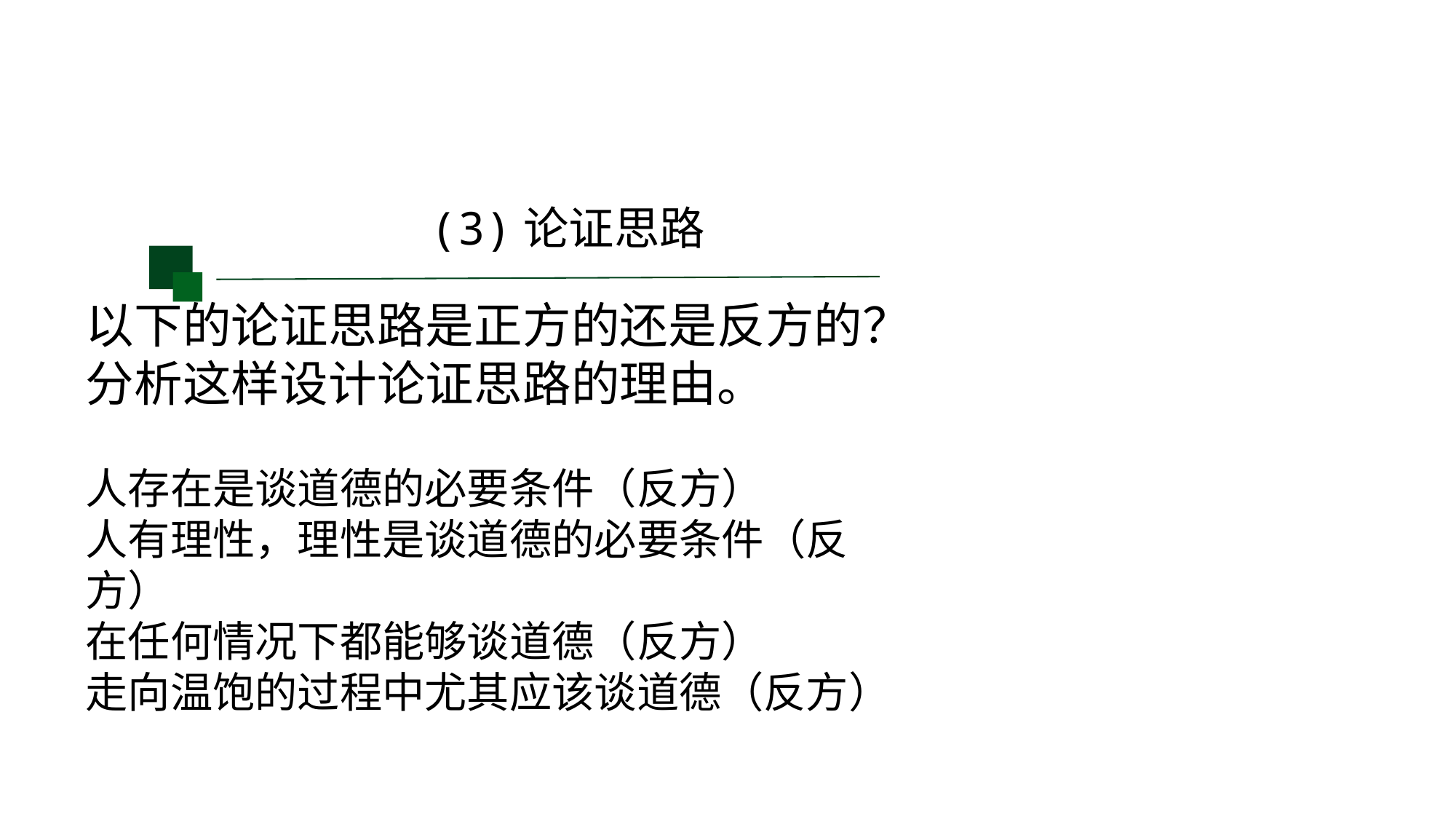

(3)论证思路

以下的论证思路是正方的还是反方的？分析这样设计论证思路的理由。

人存在是谈道德的必要条件（反方）
人有理性，理性是谈道德的必要条件（反方）
在任何情况下都能够谈道德（反方）
走向温饱的过程中尤其应该谈道德（反方）